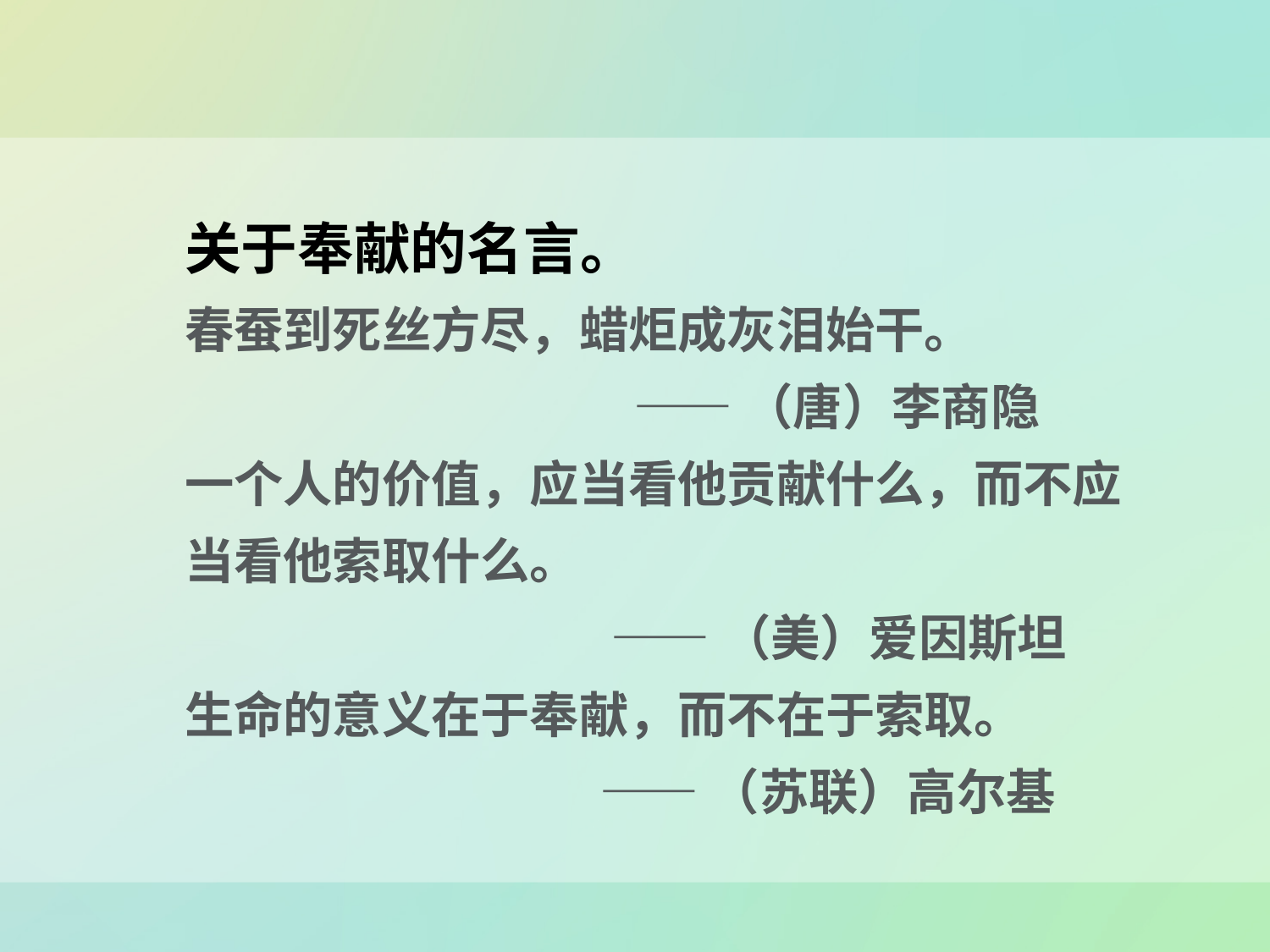

关于奉献的名言。
春蚕到死丝方尽，蜡炬成灰泪始干。
                                        ——（唐）李商隐
一个人的价值，应当看他贡献什么，而不应当看他索取什么。
                                      ——（美）爱因斯坦
生命的意义在于奉献，而不在于索取。
                                     ——（苏联）高尔基